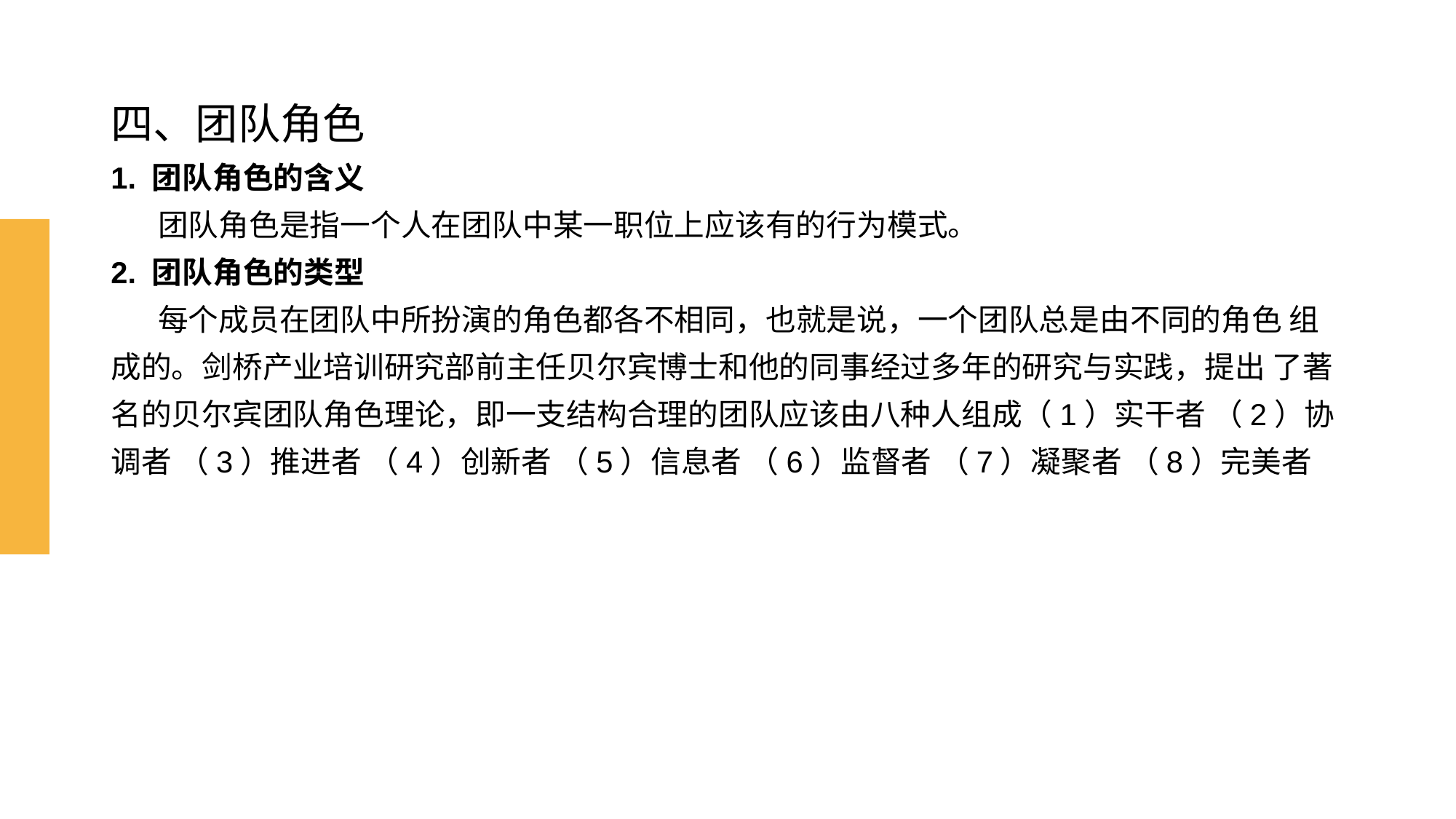

# 四、团队角色 1. 团队角色的含义 团队角色是指一个人在团队中某一职位上应该有的行为模式。 2. 团队角色的类型 每个成员在团队中所扮演的角色都各不相同，也就是说，一个团队总是由不同的角色 组成的。剑桥产业培训研究部前主任贝尔宾博士和他的同事经过多年的研究与实践，提出 了著名的贝尔宾团队角色理论，即一支结构合理的团队应该由八种人组成（1）实干者 （2）协调者 （3）推进者 （4）创新者 （5）信息者 （6）监督者 （7）凝聚者 （8）完美者